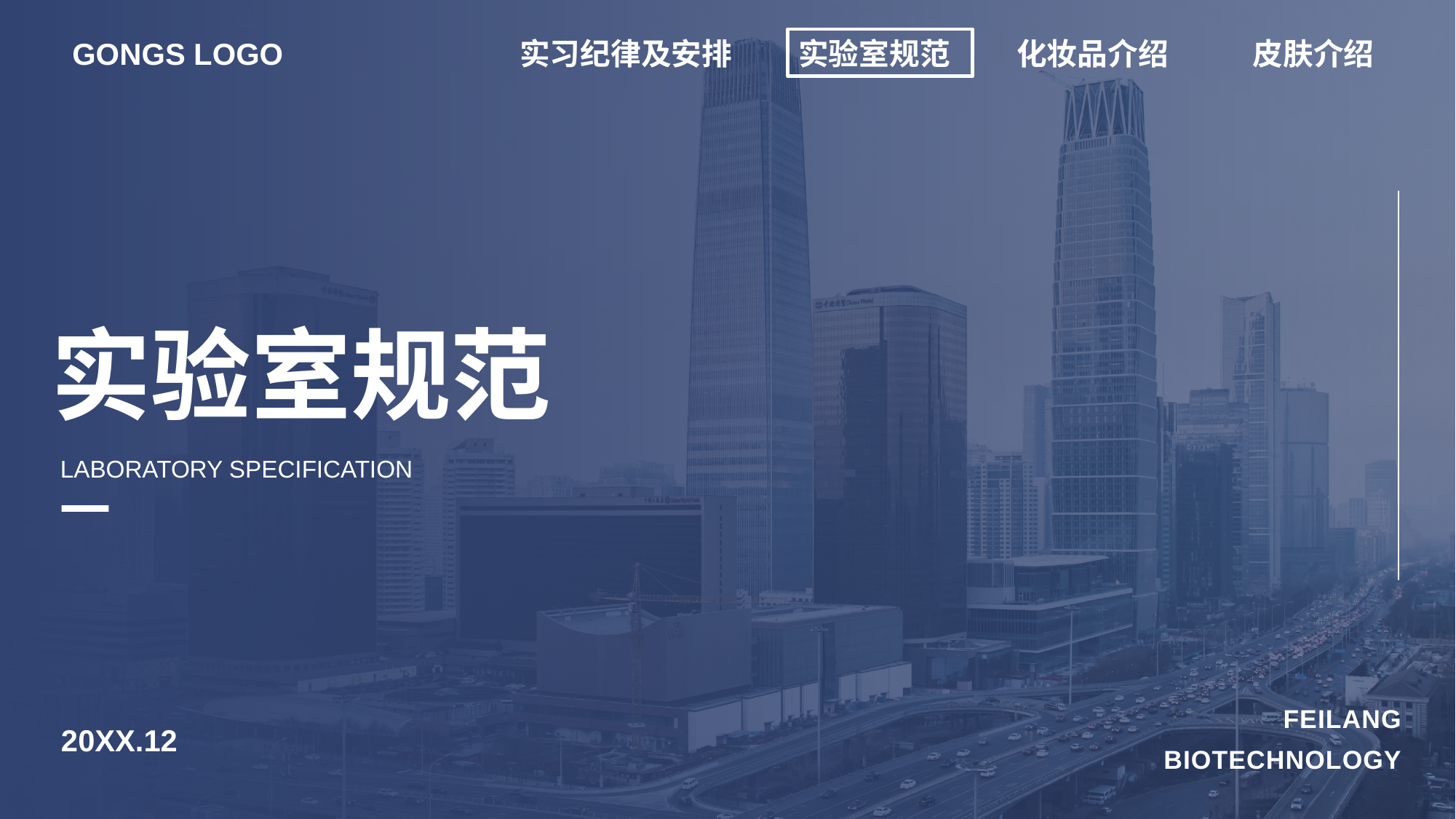

GONGS LOGO
实习纪律及安排
实验室规范
化妆品介绍
皮肤介绍
实验室规范
LABORATORY SPECIFICATION

FEILANG
20XX.12
BIOTECHNOLOGY